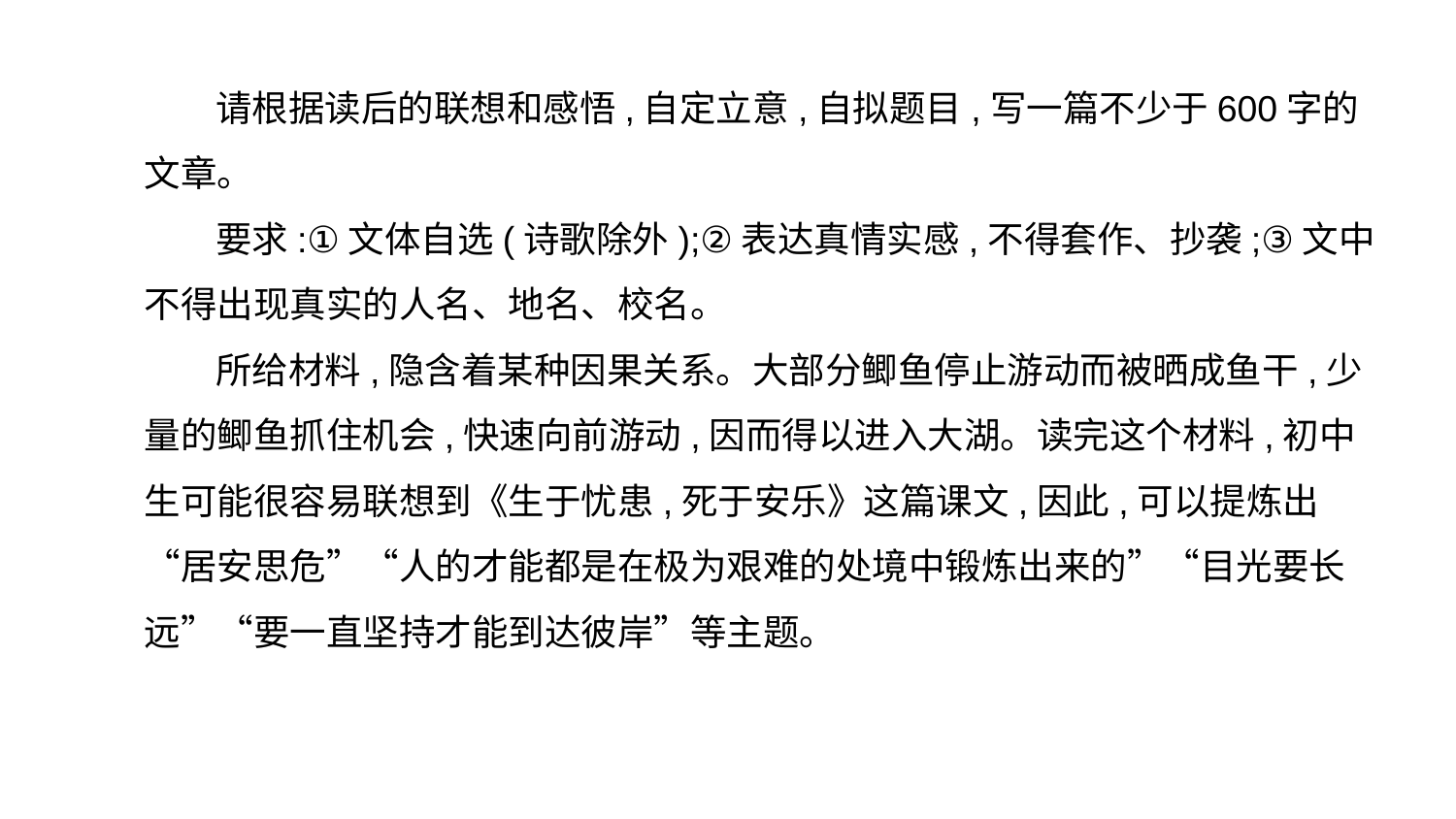

请根据读后的联想和感悟,自定立意,自拟题目,写一篇不少于600字的文章。
要求:①文体自选(诗歌除外);②表达真情实感,不得套作、抄袭;③文中不得出现真实的人名、地名、校名。
所给材料,隐含着某种因果关系。大部分鲫鱼停止游动而被晒成鱼干,少量的鲫鱼抓住机会,快速向前游动,因而得以进入大湖。读完这个材料,初中生可能很容易联想到《生于忧患,死于安乐》这篇课文,因此,可以提炼出“居安思危”“人的才能都是在极为艰难的处境中锻炼出来的”“目光要长远”“要一直坚持才能到达彼岸”等主题。